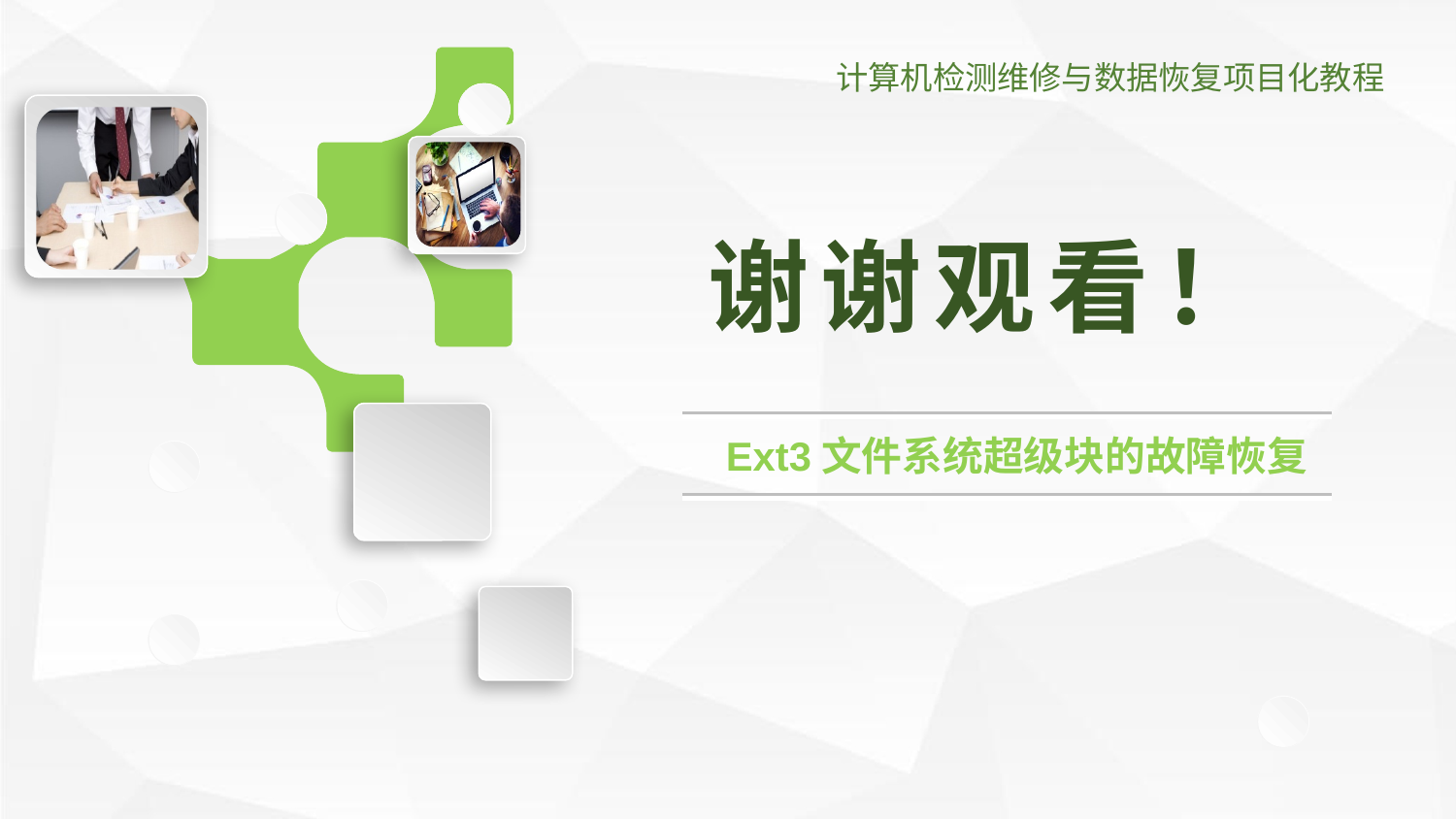

计算机检测维修与数据恢复项目化教程

谢谢观看！

Ext3文件系统超级块的故障恢复